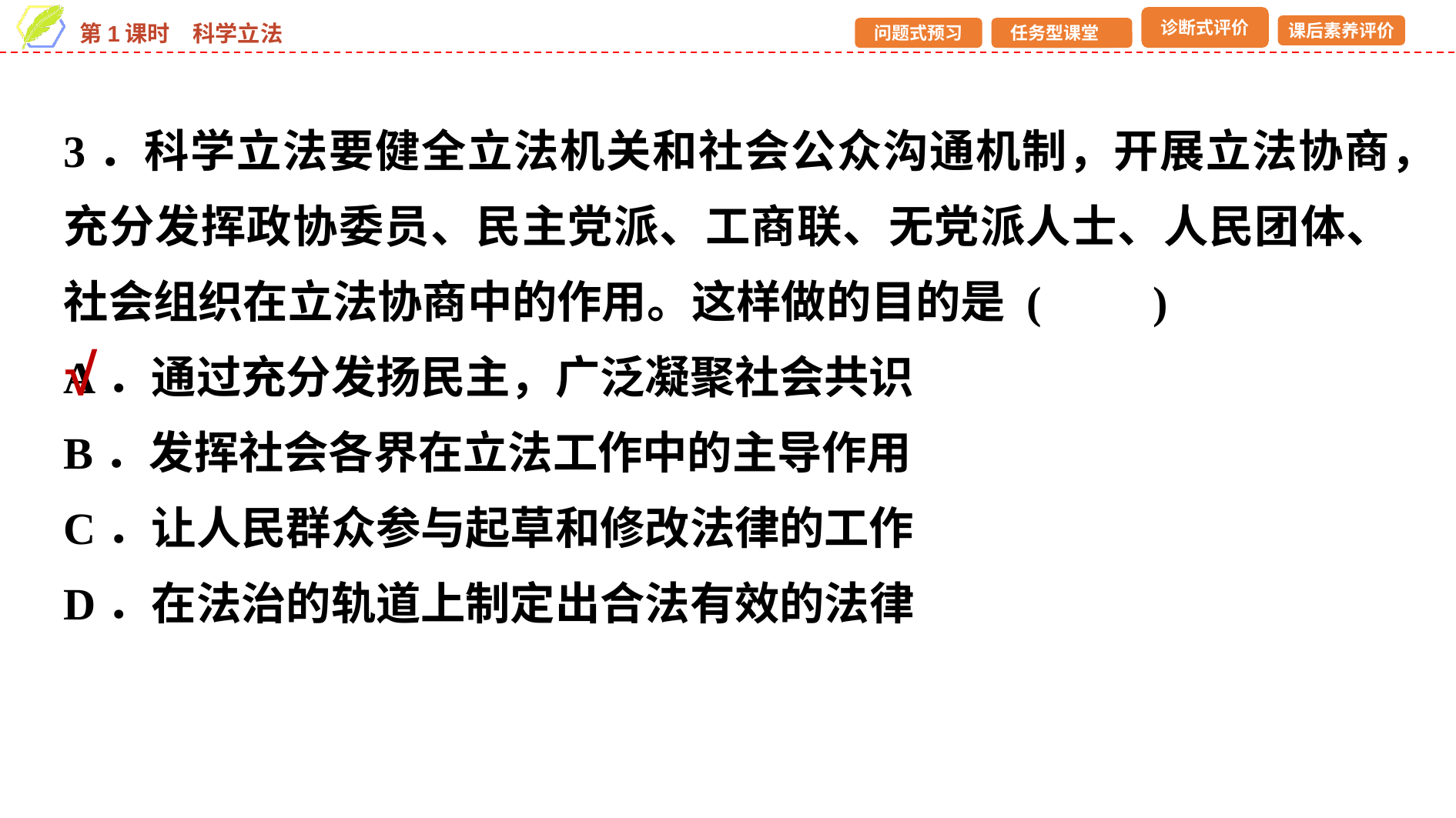

3．科学立法要健全立法机关和社会公众沟通机制，开展立法协商，充分发挥政协委员、民主党派、工商联、无党派人士、人民团体、社会组织在立法协商中的作用。这样做的目的是 (　　)
A．通过充分发扬民主，广泛凝聚社会共识
B．发挥社会各界在立法工作中的主导作用
C．让人民群众参与起草和修改法律的工作
D．在法治的轨道上制定出合法有效的法律
√